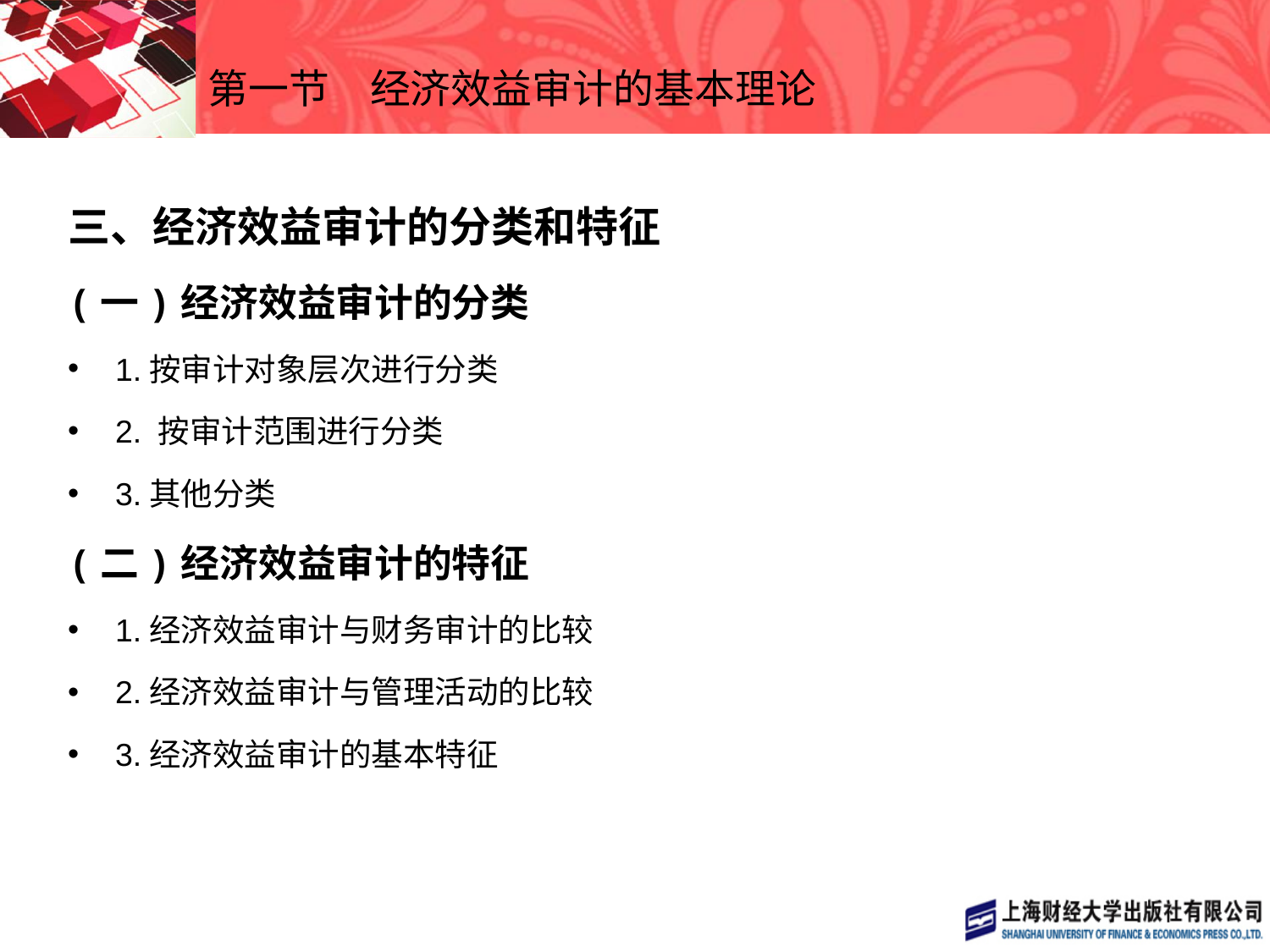

# 第一节　经济效益审计的基本理论
三、经济效益审计的分类和特征
(一)经济效益审计的分类
1.按审计对象层次进行分类
2. 按审计范围进行分类
3.其他分类
(二)经济效益审计的特征
1.经济效益审计与财务审计的比较
2.经济效益审计与管理活动的比较
3.经济效益审计的基本特征